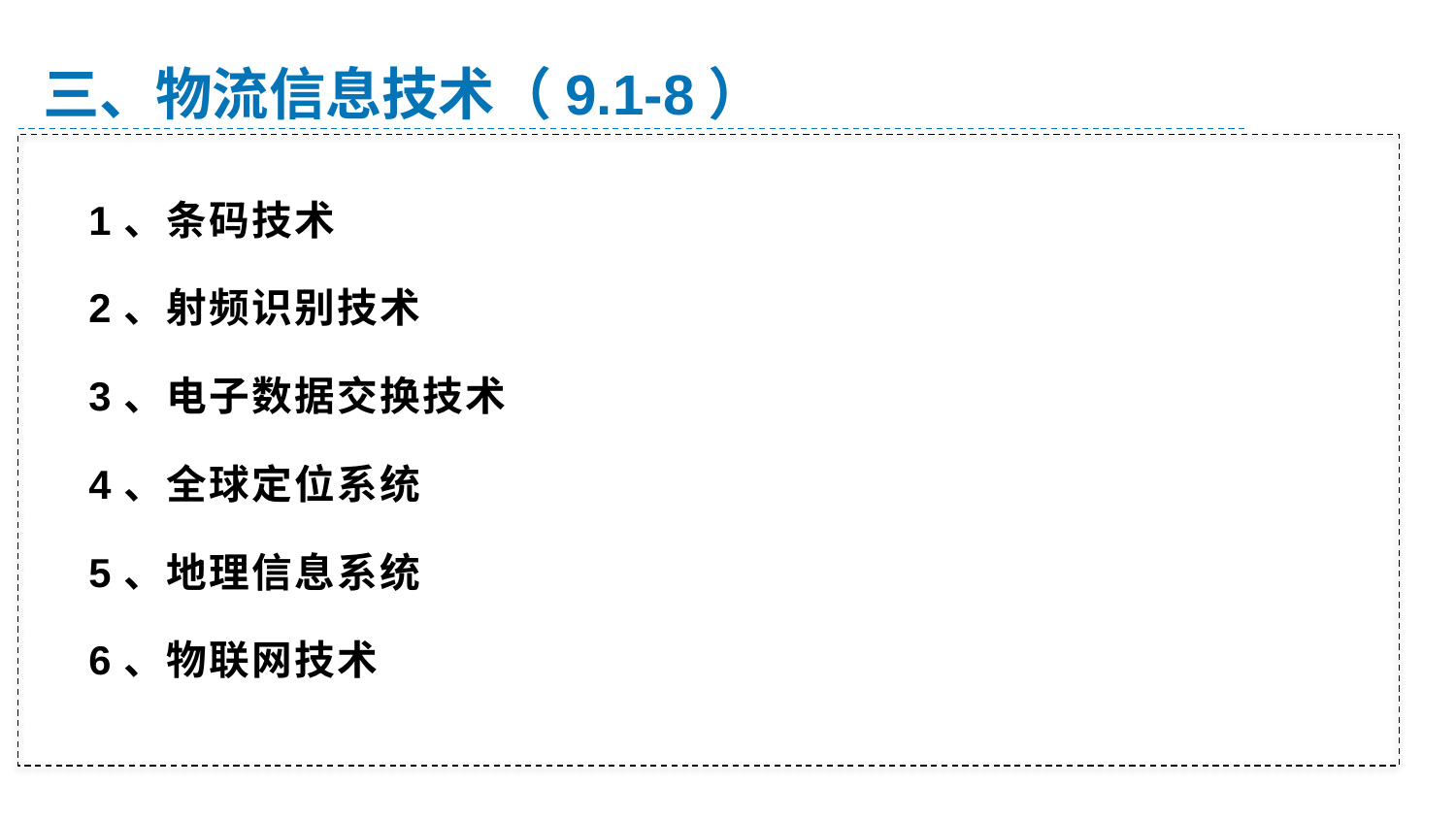

三、物流信息技术（9.1-8）

1、条码技术
2、射频识别技术
3、电子数据交换技术
4、全球定位系统
5、地理信息系统
6、物联网技术